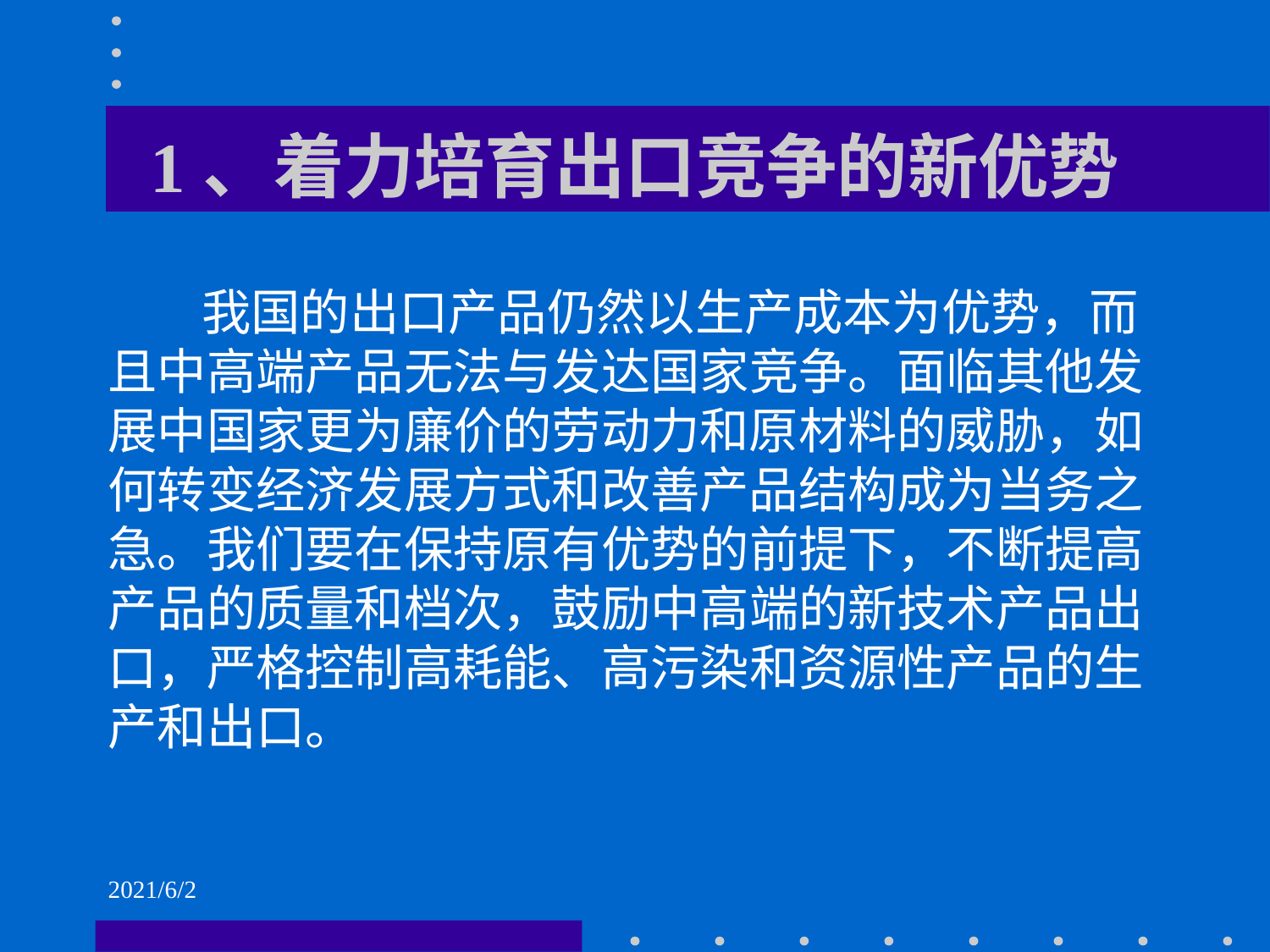

# 1、着力培育出口竞争的新优势
            我国的出口产品仍然以生产成本为优势，而且中高端产品无法与发达国家竞争。面临其他发展中国家更为廉价的劳动力和原材料的威胁，如何转变经济发展方式和改善产品结构成为当务之急。我们要在保持原有优势的前提下，不断提高产品的质量和档次，鼓励中高端的新技术产品出口，严格控制高耗能、高污染和资源性产品的生产和出口。
2021/6/2